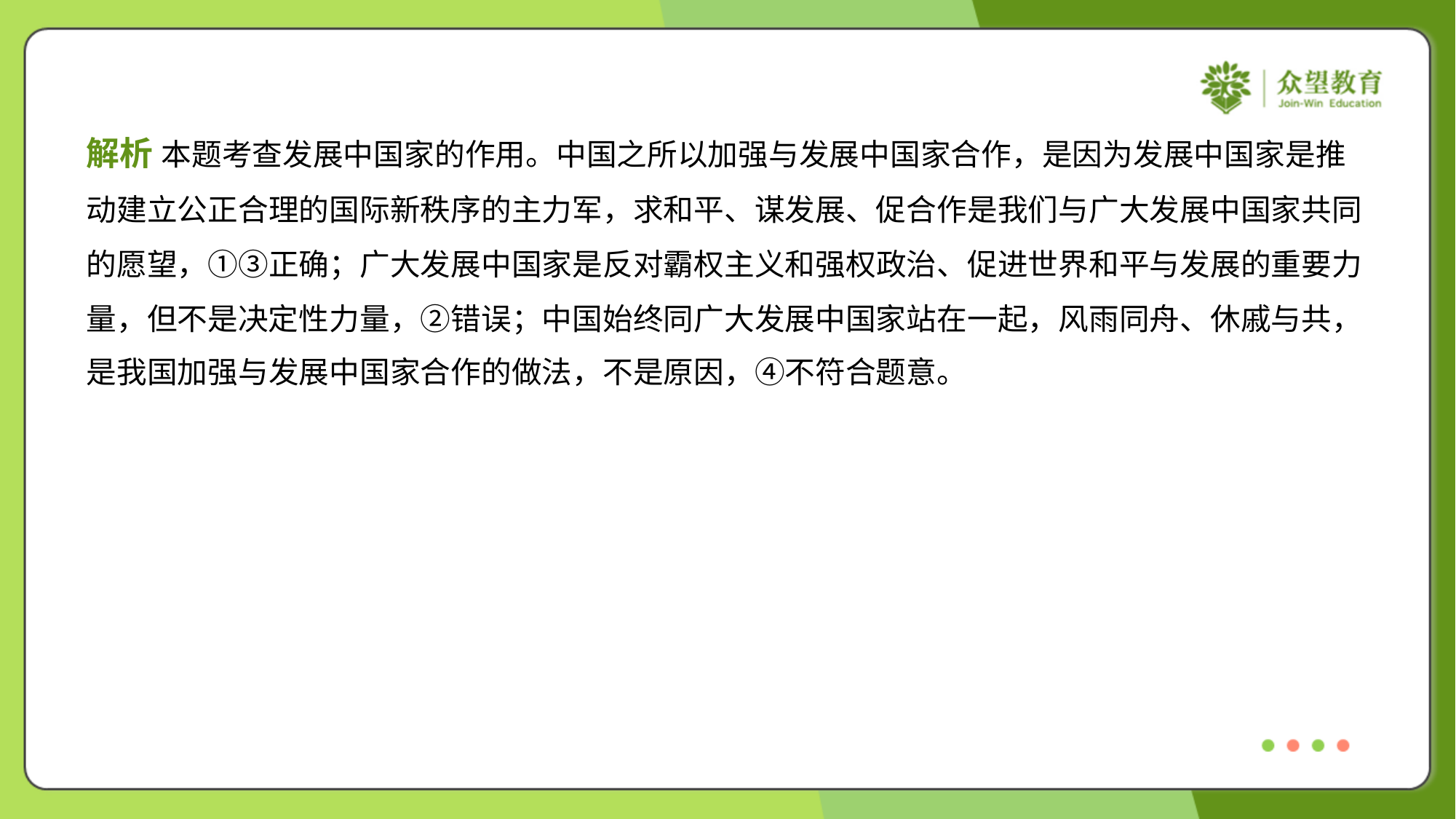

解析 本题考查发展中国家的作用。中国之所以加强与发展中国家合作，是因为发展中国家是推
动建立公正合理的国际新秩序的主力军，求和平、谋发展、促合作是我们与广大发展中国家共同
的愿望，①③正确；广大发展中国家是反对霸权主义和强权政治、促进世界和平与发展的重要力
量，但不是决定性力量，②错误；中国始终同广大发展中国家站在一起，风雨同舟、休戚与共，
是我国加强与发展中国家合作的做法，不是原因，④不符合题意。